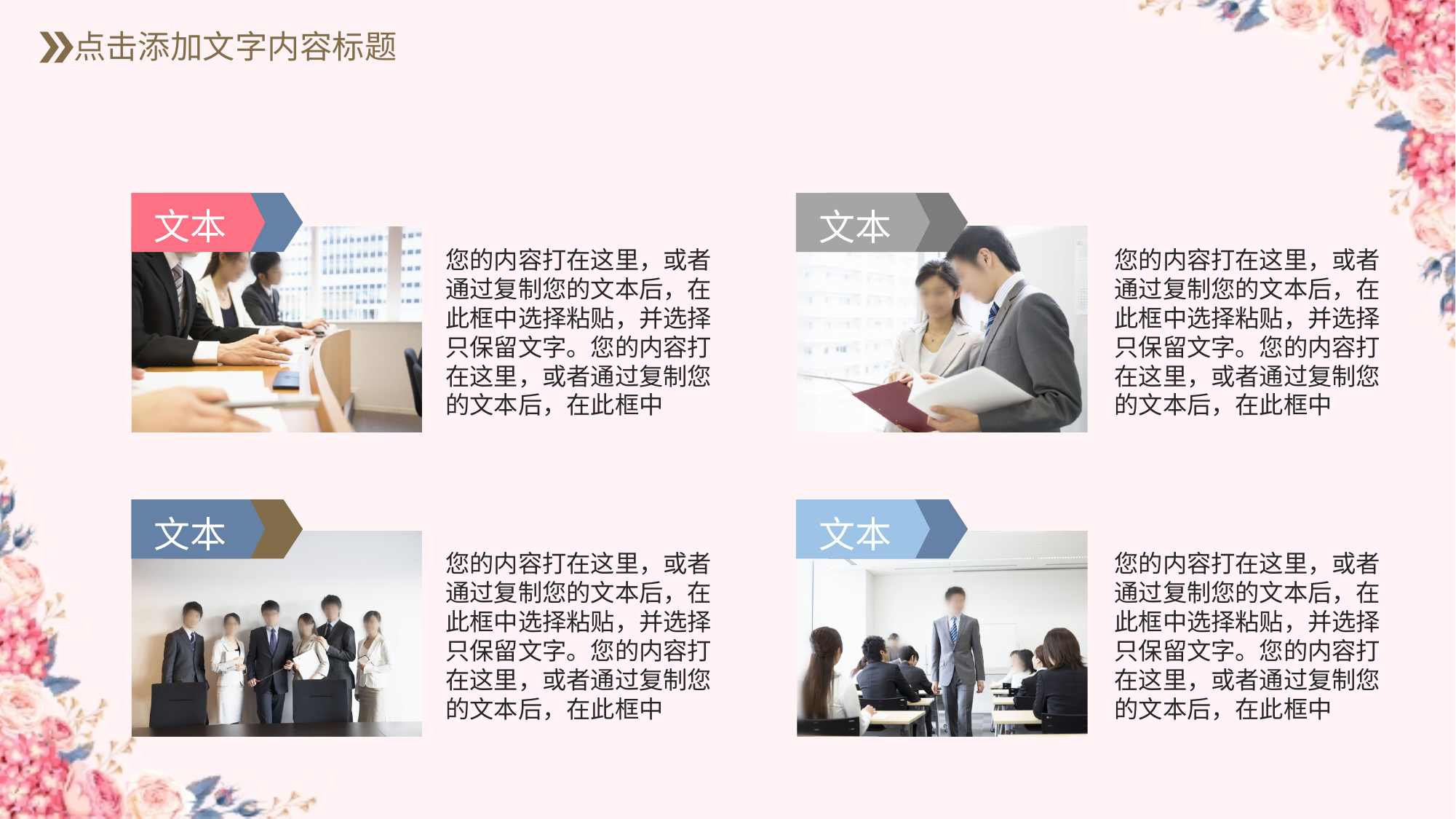

点击添加文字内容标题

文本

文本

您的内容打在这里，或者通过复制您的文本后，在此框中选择粘贴，并选择只保留文字。您的内容打在这里，或者通过复制您的文本后，在此框中
您的内容打在这里，或者通过复制您的文本后，在此框中选择粘贴，并选择只保留文字。您的内容打在这里，或者通过复制您的文本后，在此框中

文本

文本

您的内容打在这里，或者通过复制您的文本后，在此框中选择粘贴，并选择只保留文字。您的内容打在这里，或者通过复制您的文本后，在此框中
您的内容打在这里，或者通过复制您的文本后，在此框中选择粘贴，并选择只保留文字。您的内容打在这里，或者通过复制您的文本后，在此框中